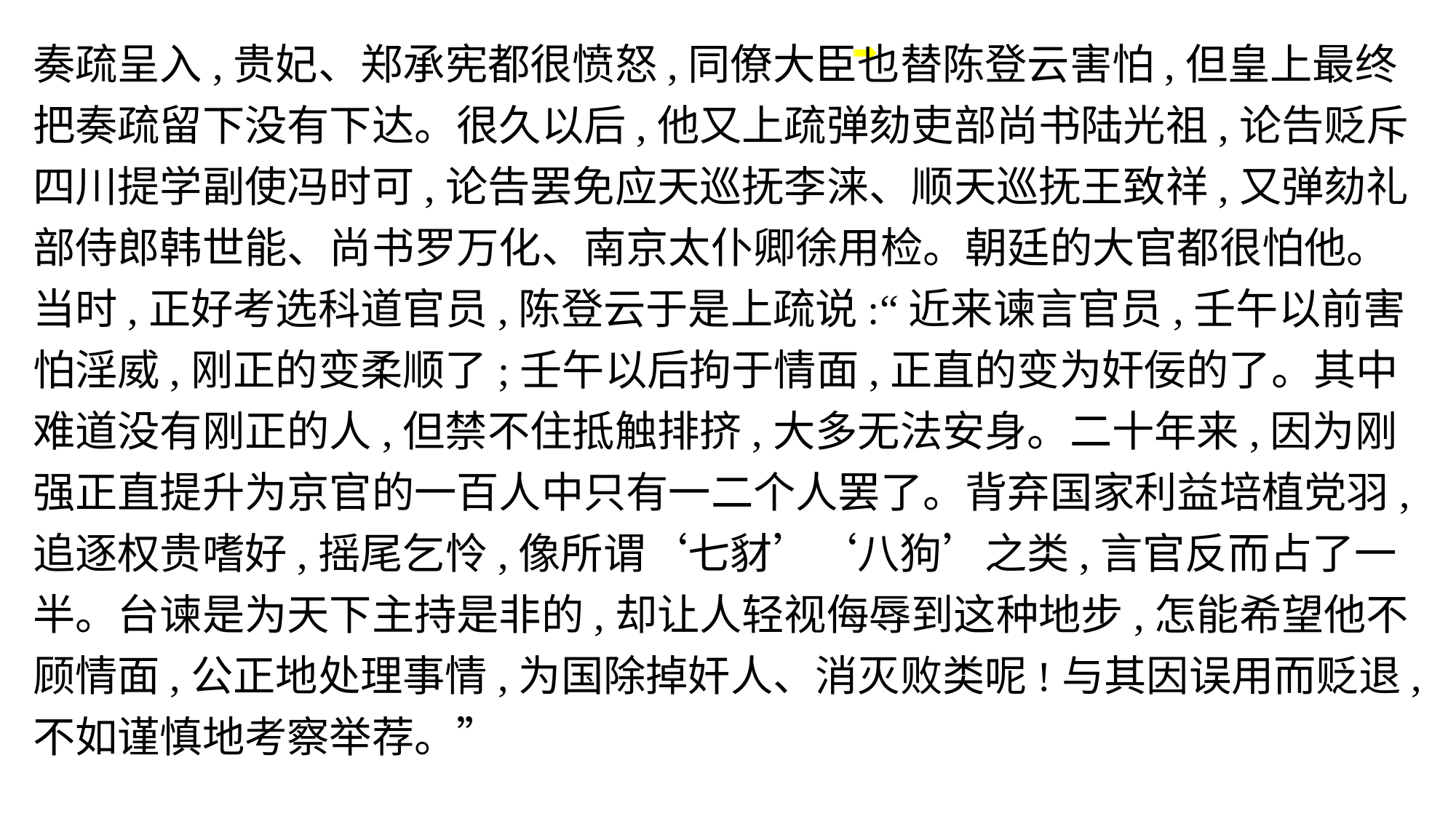

奏疏呈入,贵妃、郑承宪都很愤怒,同僚大臣也替陈登云害怕,但皇上最终把奏疏留下没有下达。很久以后,他又上疏弹劾吏部尚书陆光祖,论告贬斥四川提学副使冯时可,论告罢免应天巡抚李涞、顺天巡抚王致祥,又弹劾礼部侍郎韩世能、尚书罗万化、南京太仆卿徐用检。朝廷的大官都很怕他。当时,正好考选科道官员,陈登云于是上疏说:“近来谏言官员,壬午以前害怕淫威,刚正的变柔顺了;壬午以后拘于情面,正直的变为奸佞的了。其中难道没有刚正的人,但禁不住抵触排挤,大多无法安身。二十年来,因为刚强正直提升为京官的一百人中只有一二个人罢了。背弃国家利益培植党羽,追逐权贵嗜好,摇尾乞怜,像所谓‘七豺’‘八狗’之类,言官反而占了一半。台谏是为天下主持是非的,却让人轻视侮辱到这种地步,怎能希望他不顾情面,公正地处理事情,为国除掉奸人、消灭败类呢!与其因误用而贬退,不如谨慎地考察举荐。”